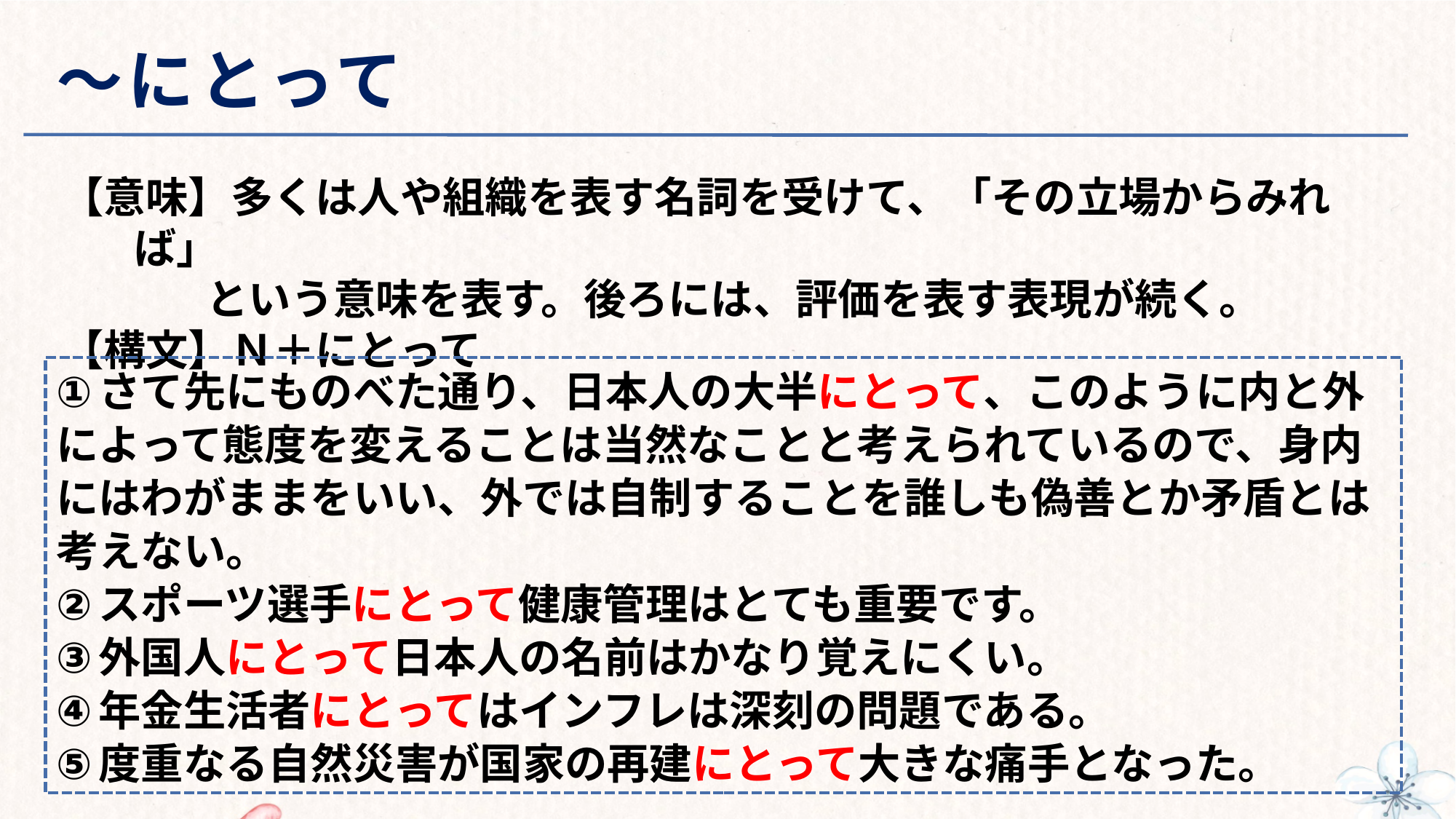

# ～にとって
【意味】多くは人や組織を表す名詞を受けて、「その立場からみれば」
              という意味を表す。後ろには、評価を表す表現が続く。
【構文】Ｎ＋にとって
さて先にものべた通り、日本人の大半にとって、このように内と外によって態度を変えることは当然なことと考えられているので、身内にはわがままをいい、外では自制することを誰しも偽善とか矛盾とは考えない。
スポーツ選手にとって健康管理はとても重要です。
外国人にとって日本人の名前はかなり覚えにくい。
年金生活者にとってはインフレは深刻の問題である。
度重なる自然災害が国家の再建にとって大きな痛手となった。